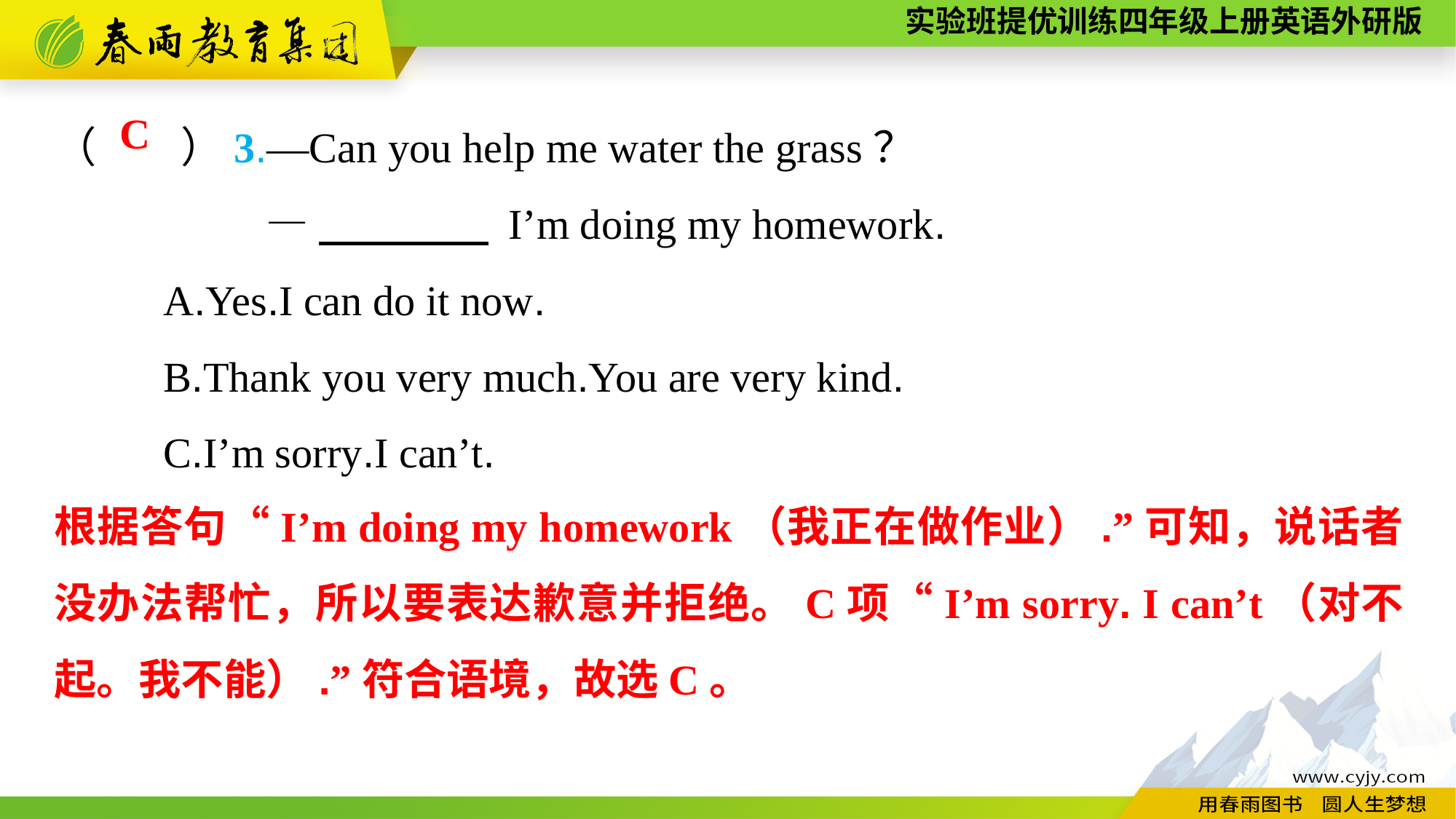

（　　）3.—Can you help me water the grass？
—　　　　 I’m doing my homework.
	A.Yes.I can do it now.
	B.Thank you very much.You are very kind.
	C.I’m sorry.I can’t.

C
根据答句“I’m doing my homework（我正在做作业）.”可知，说话者没办法帮忙，所以要表达歉意并拒绝。C项“I’m sorry. I can’t（对不起。我不能）.”符合语境，故选C。